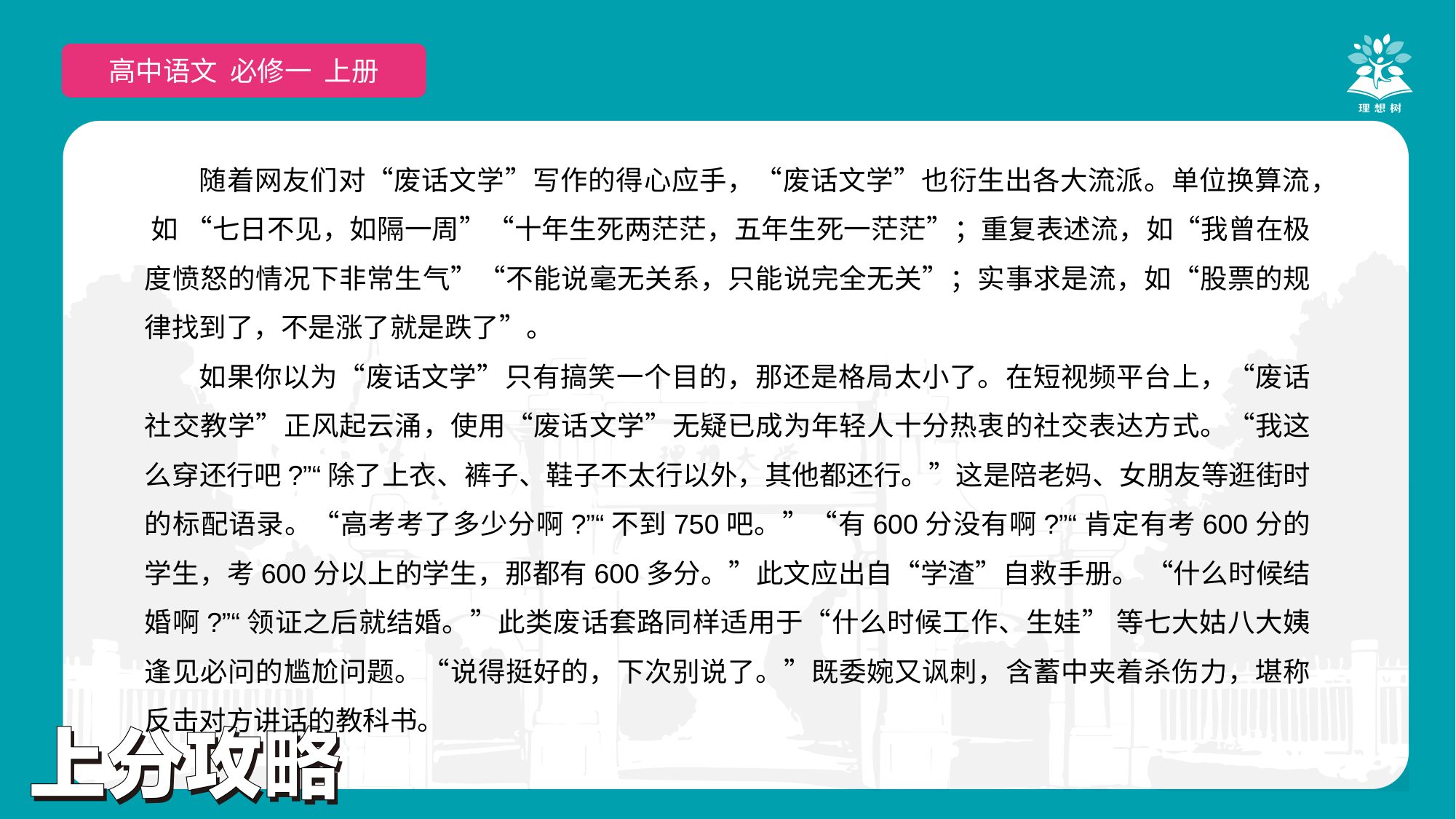

高中语文  必修一  上册
随着网友们对“废话文学”写作的得心应手，“废话文学”也衍生出各大流派。单位换算流， 如 “七日不见，如隔一周”“十年生死两茫茫，五年生死一茫茫”；重复表述流，如“我曾在极度愤怒的情况下非常生气”“不能说毫无关系，只能说完全无关”；实事求是流，如“股票的规律找到了，不是涨了就是跌了”。
如果你以为“废话文学”只有搞笑一个目的，那还是格局太小了。在短视频平台上，“废话社交教学”正风起云涌，使用“废话文学”无疑已成为年轻人十分热衷的社交表达方式。“我这么穿还行吧?”“除了上衣、裤子、鞋子不太行以外，其他都还行。”这是陪老妈、女朋友等逛街时的标配语录。“高考考了多少分啊?”“不到750吧。”“有600分没有啊?”“肯定有考600分的学生，考600分以上的学生，那都有600多分。”此文应出自“学渣”自救手册。 “什么时候结婚啊?”“领证之后就结婚。”此类废话套路同样适用于“什么时候工作、生娃” 等七大姑八大姨逢见必问的尴尬问题。“说得挺好的，下次别说了。”既委婉又讽刺，含蓄中夹着杀伤力，堪称反击对方讲话的教科书。